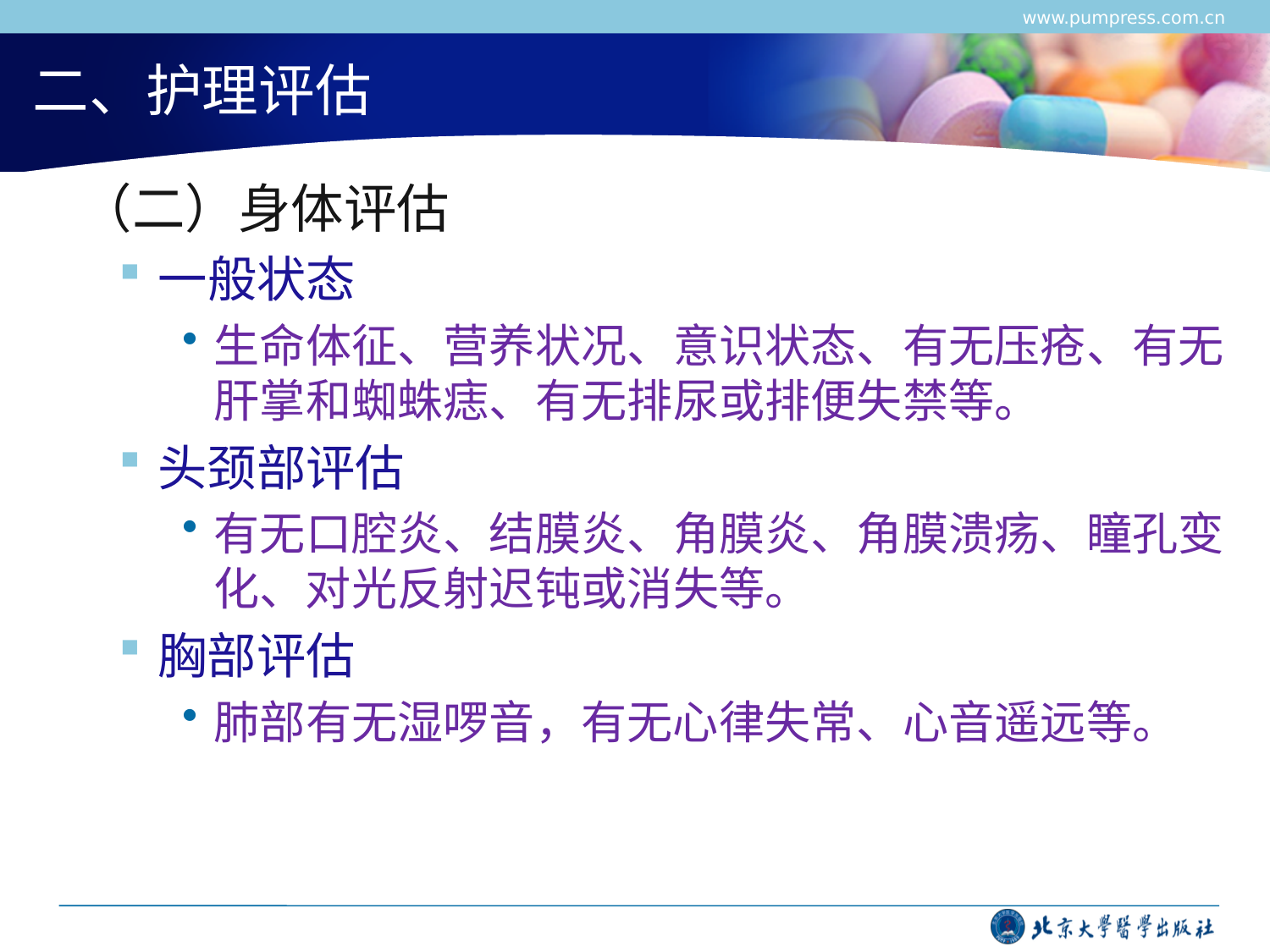

www.pumpress.com.cn
# 二、护理评估
 （二）身体评估
一般状态
生命体征、营养状况、意识状态、有无压疮、有无肝掌和蜘蛛痣、有无排尿或排便失禁等。
头颈部评估
有无口腔炎、结膜炎、角膜炎、角膜溃疡、瞳孔变化、对光反射迟钝或消失等。
胸部评估
肺部有无湿啰音，有无心律失常、心音遥远等。